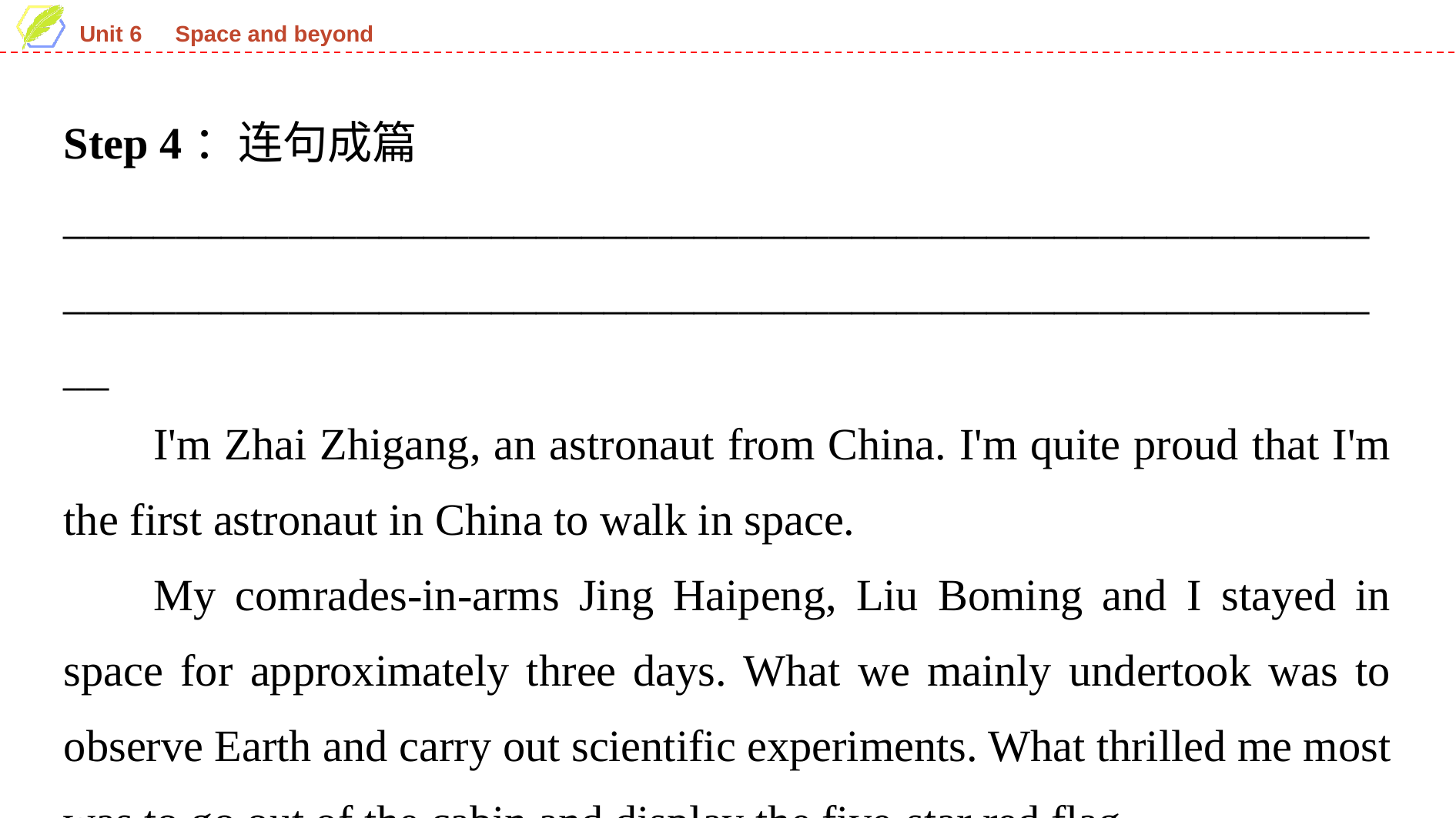

Step 4：连句成篇
______________________________________________________________________________________________________________________
I'm Zhai Zhigang, an astronaut from China. I'm quite proud that I'm the first astronaut in China to walk in space.
My comrades-in-arms Jing Haipeng, Liu Boming and I stayed in space for approximately three days. What we mainly undertook was to observe Earth and carry out scientific experiments. What thrilled me most was to go out of the cabin and display the five-star red flag.